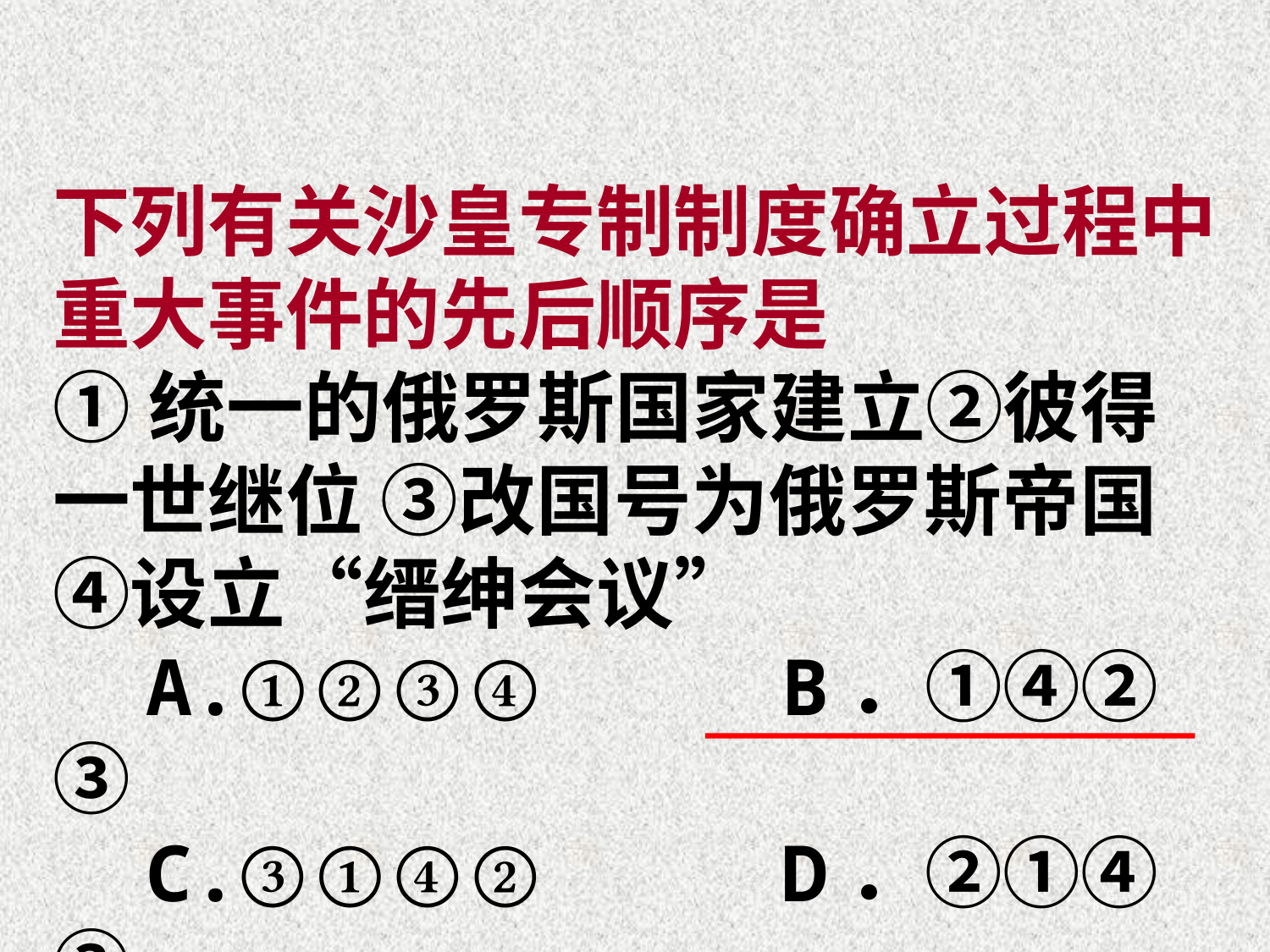

下列有关沙皇专制制度确立过程中重大事件的先后顺序是
①统一的俄罗斯国家建立②彼得一世继位 ③改国号为俄罗斯帝国  ④设立“缙绅会议”
  A.①②③④     B．①④②③
  C.③①④②     D．②①④③